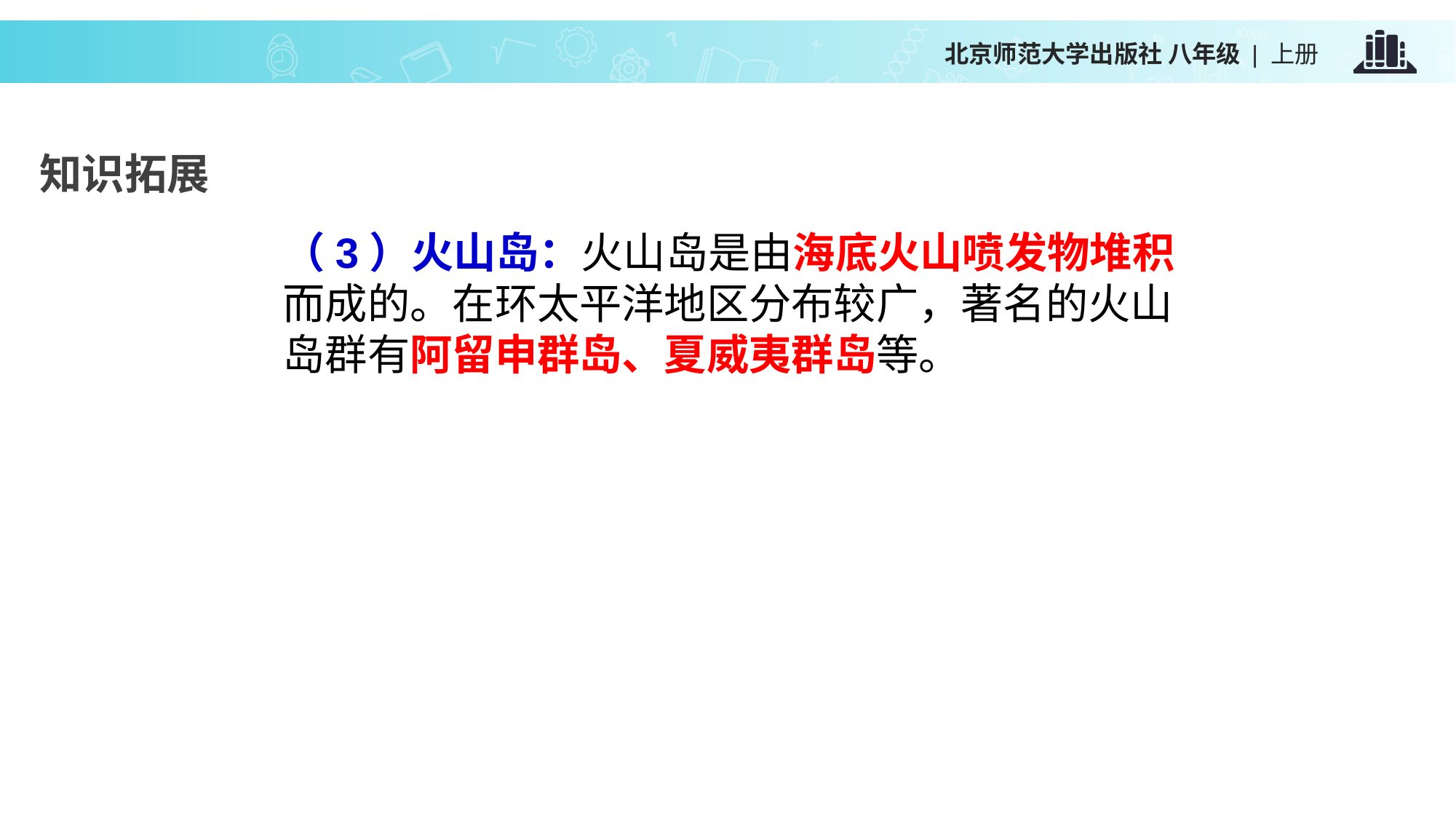

知识拓展
（3）火山岛：火山岛是由海底火山喷发物堆积而成的。在环太平洋地区分布较广，著名的火山岛群有阿留申群岛、夏威夷群岛等。